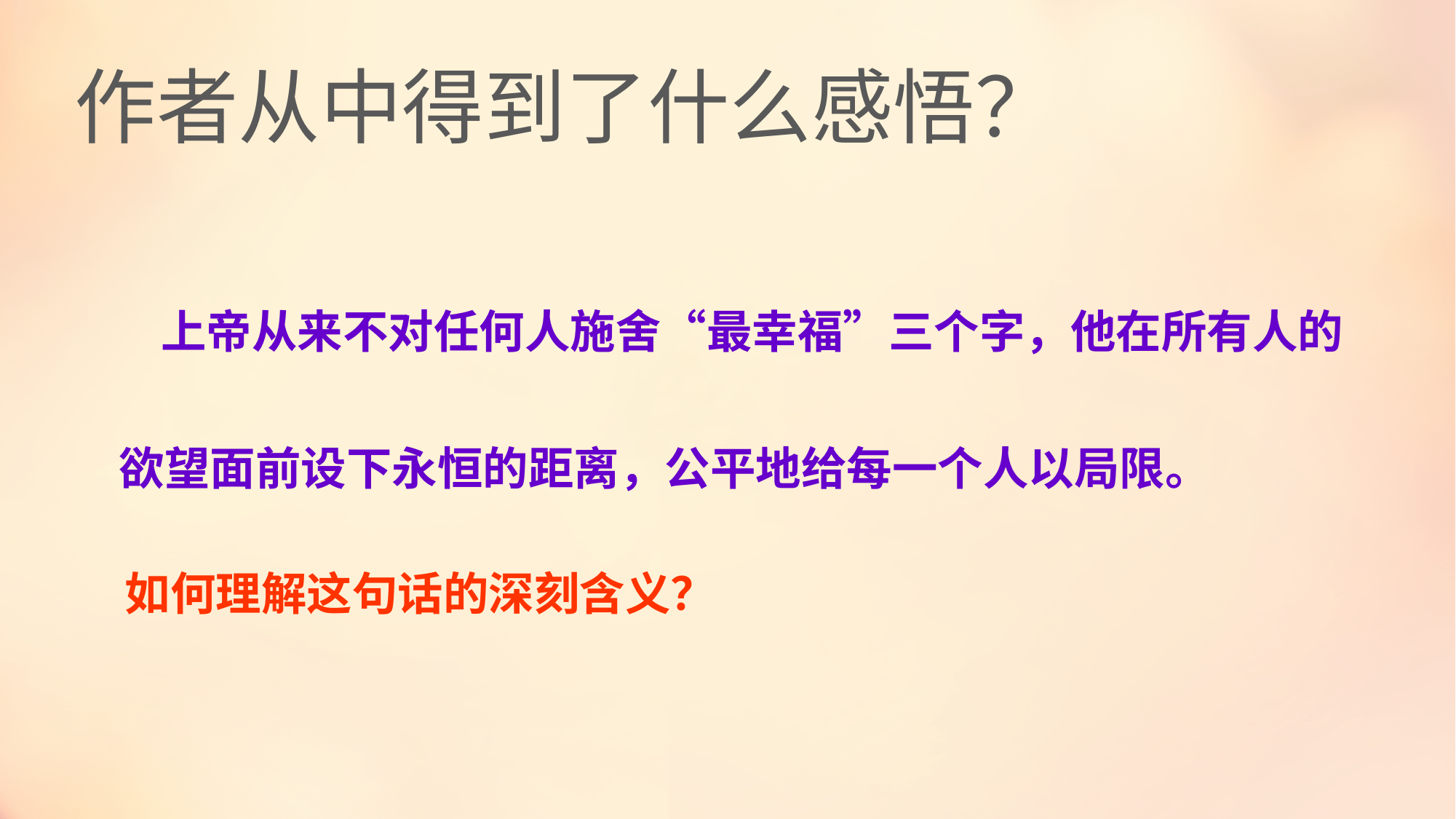

作者从中得到了什么感悟？

   上帝从来不对任何人施舍“最幸福”三个字，他在所有人的欲望面前设下永恒的距离，公平地给每一个人以局限。
如何理解这句话的深刻含义？